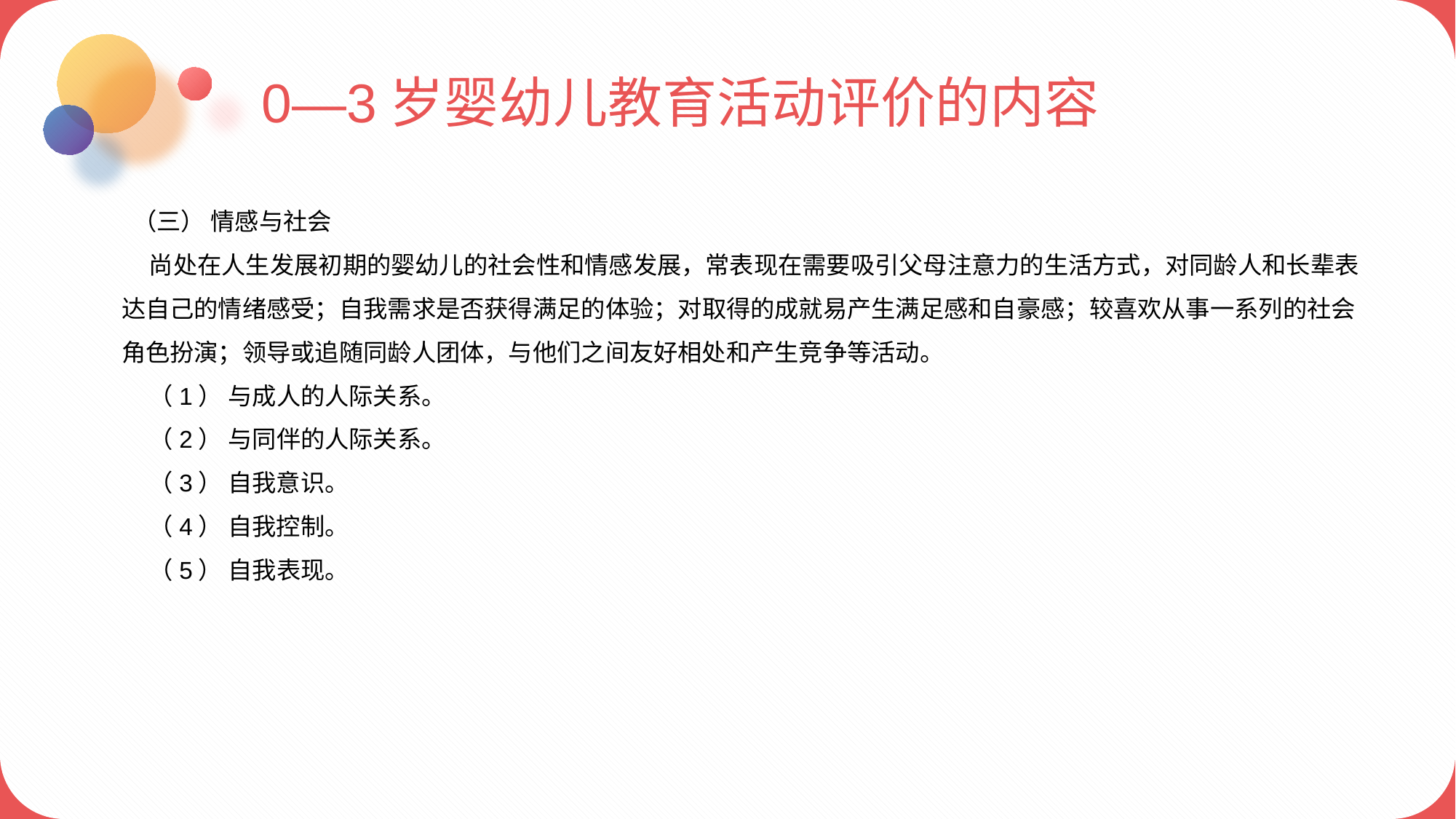

0—3岁婴幼儿教育活动评价的内容
 （三） 情感与社会
    尚处在人生发展初期的婴幼儿的社会性和情感发展，常表现在需要吸引父母注意力的生活方式，对同龄人和长辈表达自己的情绪感受；自我需求是否获得满足的体验；对取得的成就易产生满足感和自豪感；较喜欢从事一系列的社会角色扮演；领导或追随同龄人团体，与他们之间友好相处和产生竞争等活动。
    （1） 与成人的人际关系。
    （2） 与同伴的人际关系。
    （3） 自我意识。
    （4） 自我控制。
    （5） 自我表现。